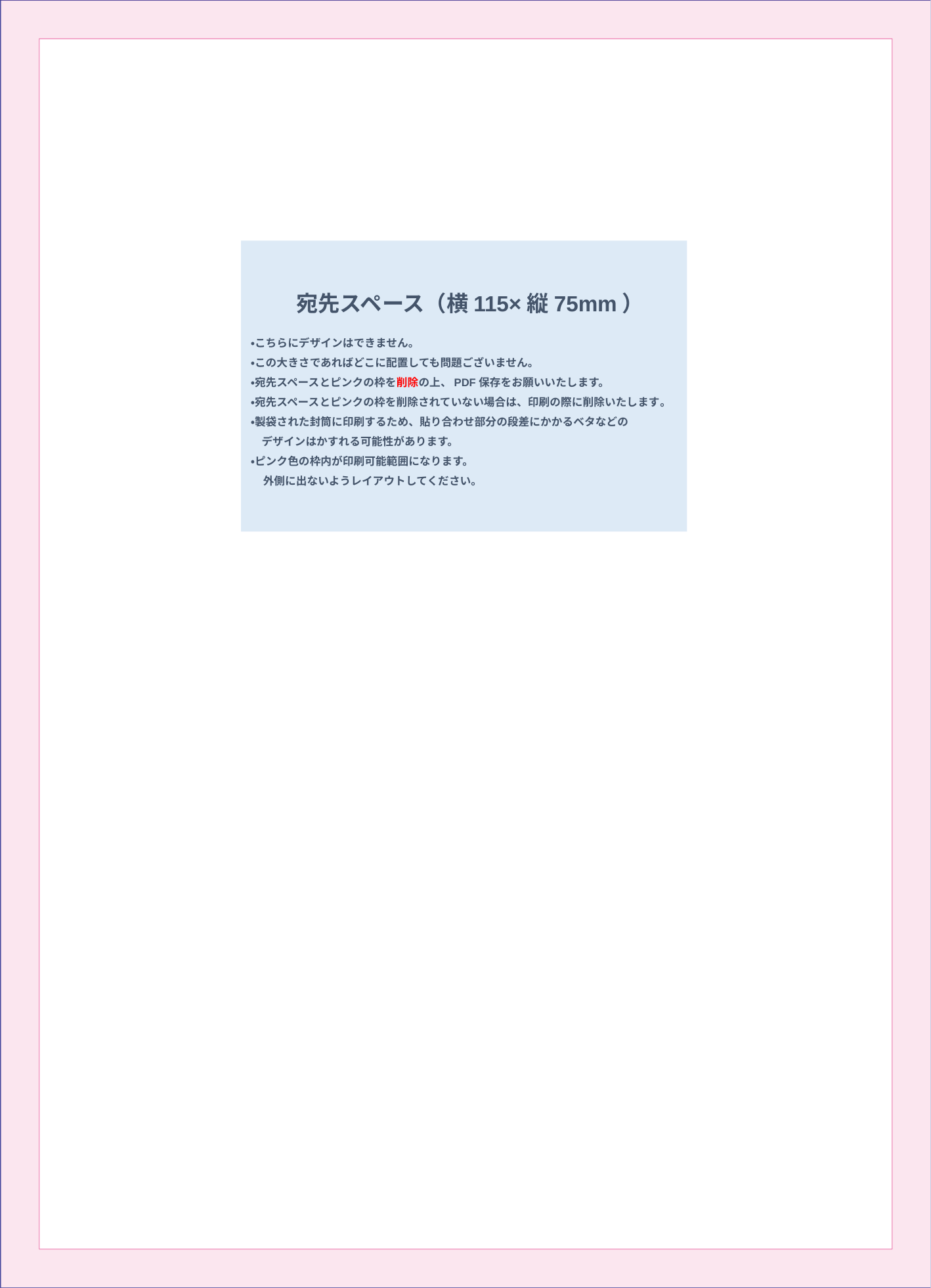

宛先スペース（横115×縦75mm）
・こちらにデザインはできません。
・この大きさであればどこに配置しても問題ございません。
・宛先スペースとピンクの枠を削除の上、PDF保存をお願いいたします。
・宛先スペースとピンクの枠を削除されていない場合は、印刷の際に削除いたします。
・製袋された封筒に印刷するため、貼り合わせ部分の段差にかかるベタなどの
　デザインはかすれる可能性があります。
・ピンク色の枠内が印刷可能範囲になります。
    外側に出ないようレイアウトしてください。